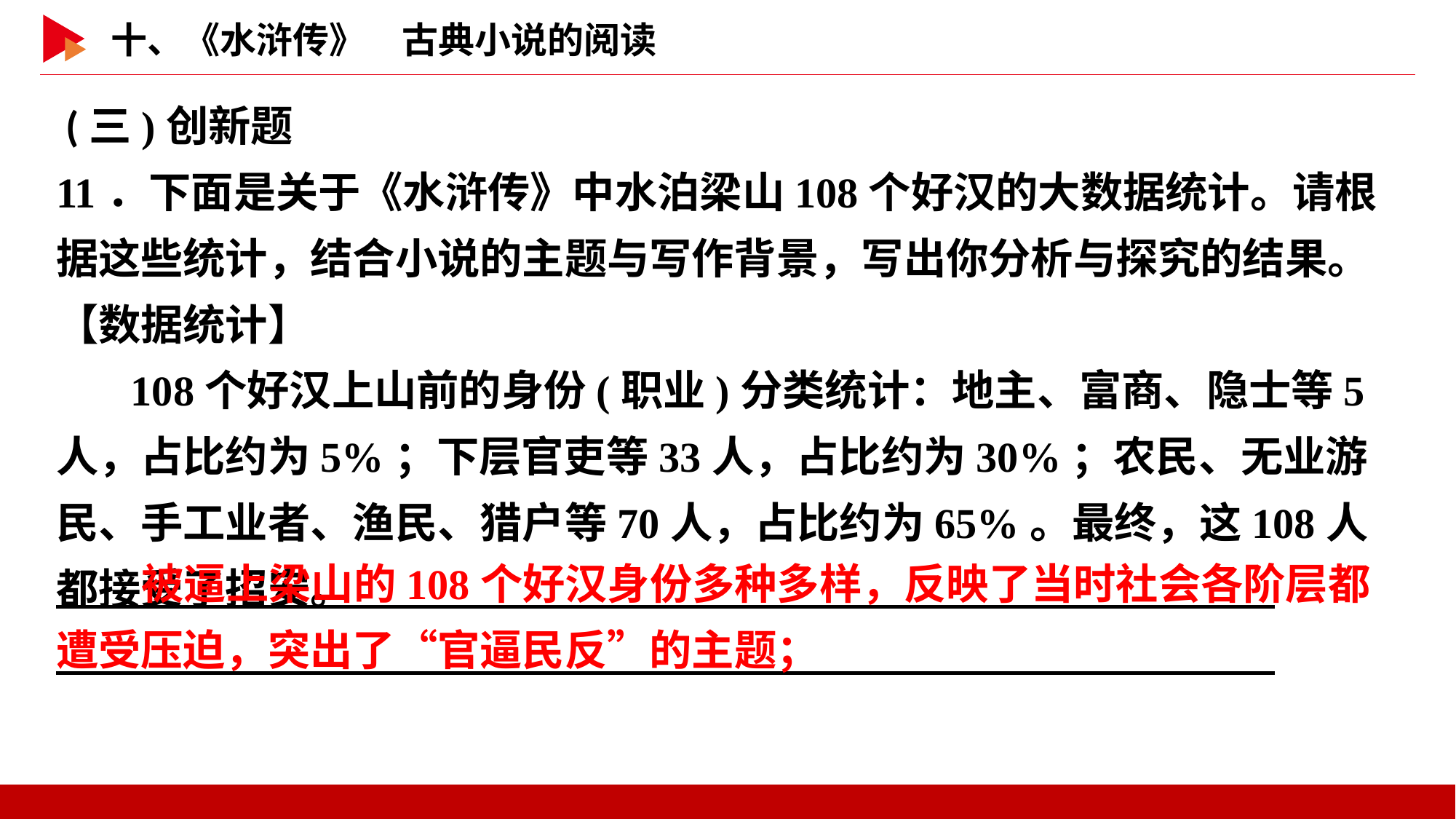

(三)创新题
11．下面是关于《水浒传》中水泊梁山108个好汉的大数据统计。请根据这些统计，结合小说的主题与写作背景，写出你分析与探究的结果。
【数据统计】
108个好汉上山前的身份(职业)分类统计：地主、富商、隐士等5人，占比约为5%；下层官吏等33人，占比约为30%；农民、无业游民、手工业者、渔民、猎户等70人，占比约为65%。最终，这108人都接受了招安。
被逼上梁山的108个好汉身份多种多样，反映了当时社会各阶层都遭受压迫，突出了“官逼民反”的主题；